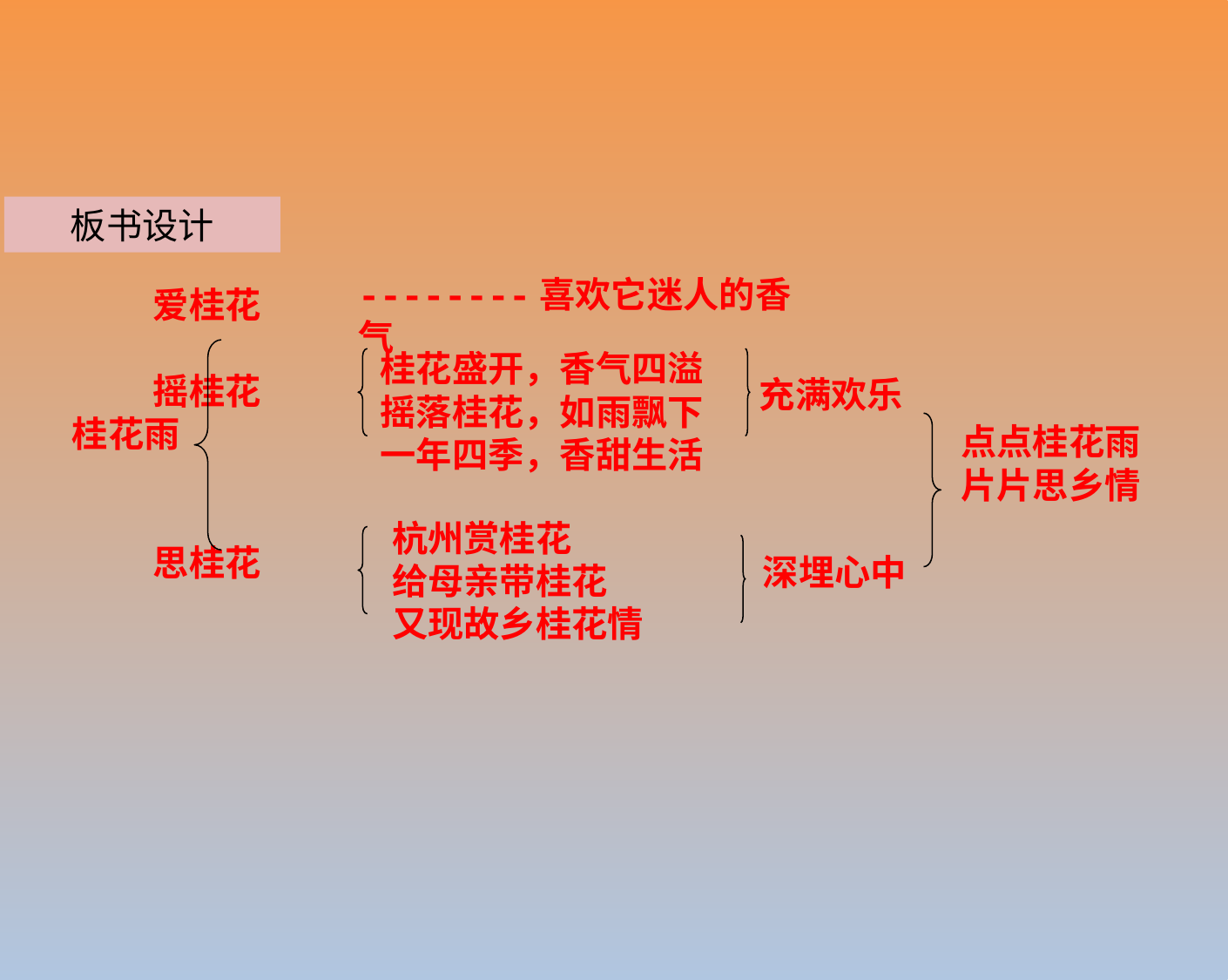

板书设计
--------喜欢它迷人的香气
         爱桂花

         摇桂花
桂花雨

         思桂花

桂花盛开，香气四溢
摇落桂花，如雨飘下
一年四季，香甜生活

充满欢乐

点点桂花雨
片片思乡情
杭州赏桂花
给母亲带桂花
又现故乡桂花情

深埋心中